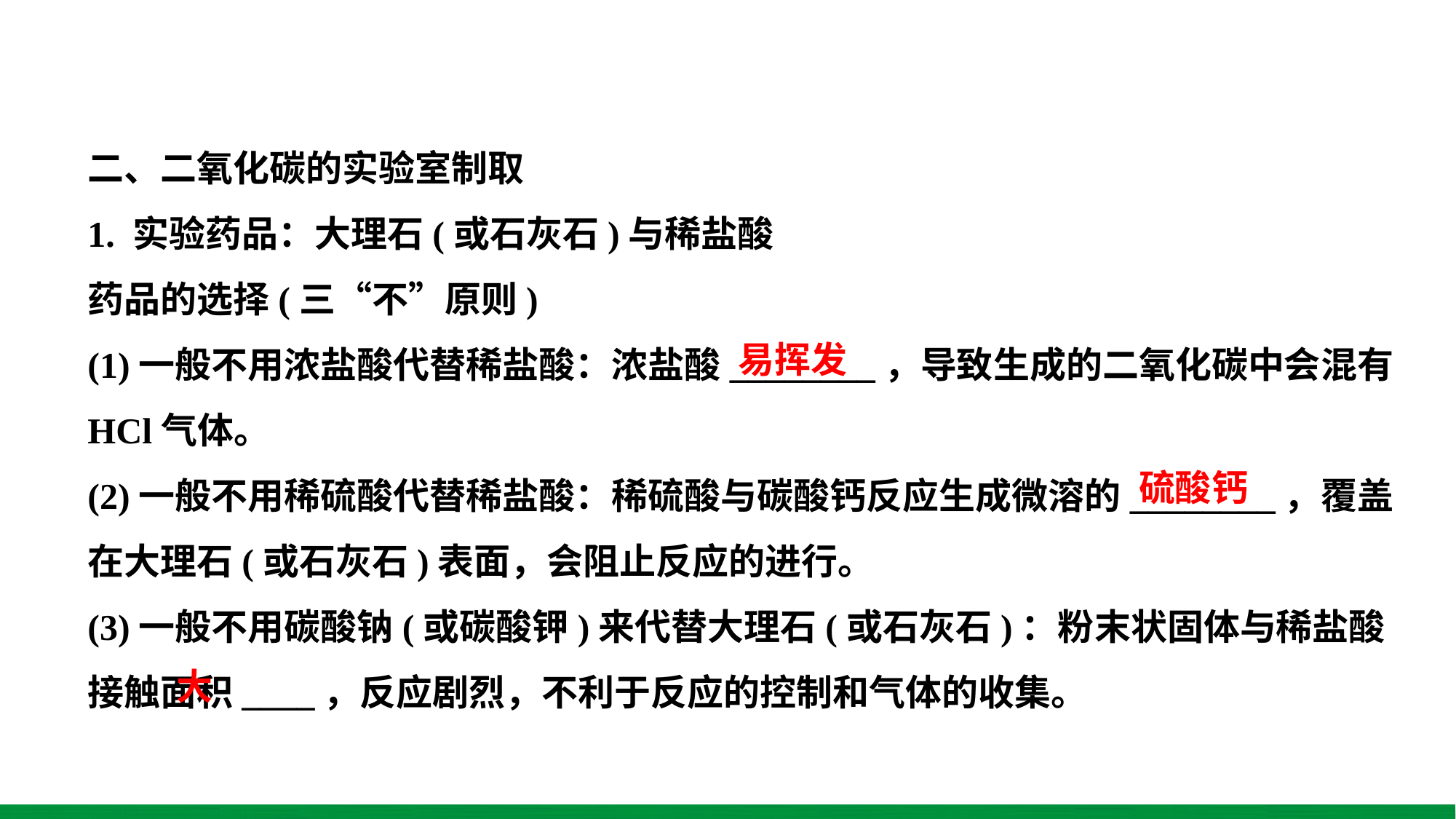

二、二氧化碳的实验室制取
1. 实验药品：大理石(或石灰石)与稀盐酸
药品的选择(三“不”原则)
(1)一般不用浓盐酸代替稀盐酸：浓盐酸________，导致生成的二氧化碳中会混有HCl气体。
(2)一般不用稀硫酸代替稀盐酸：稀硫酸与碳酸钙反应生成微溶的________，覆盖在大理石(或石灰石)表面，会阻止反应的进行。
(3)一般不用碳酸钠(或碳酸钾)来代替大理石(或石灰石)：粉末状固体与稀盐酸接触面积____，反应剧烈，不利于反应的控制和气体的收集。
易挥发
硫酸钙
大